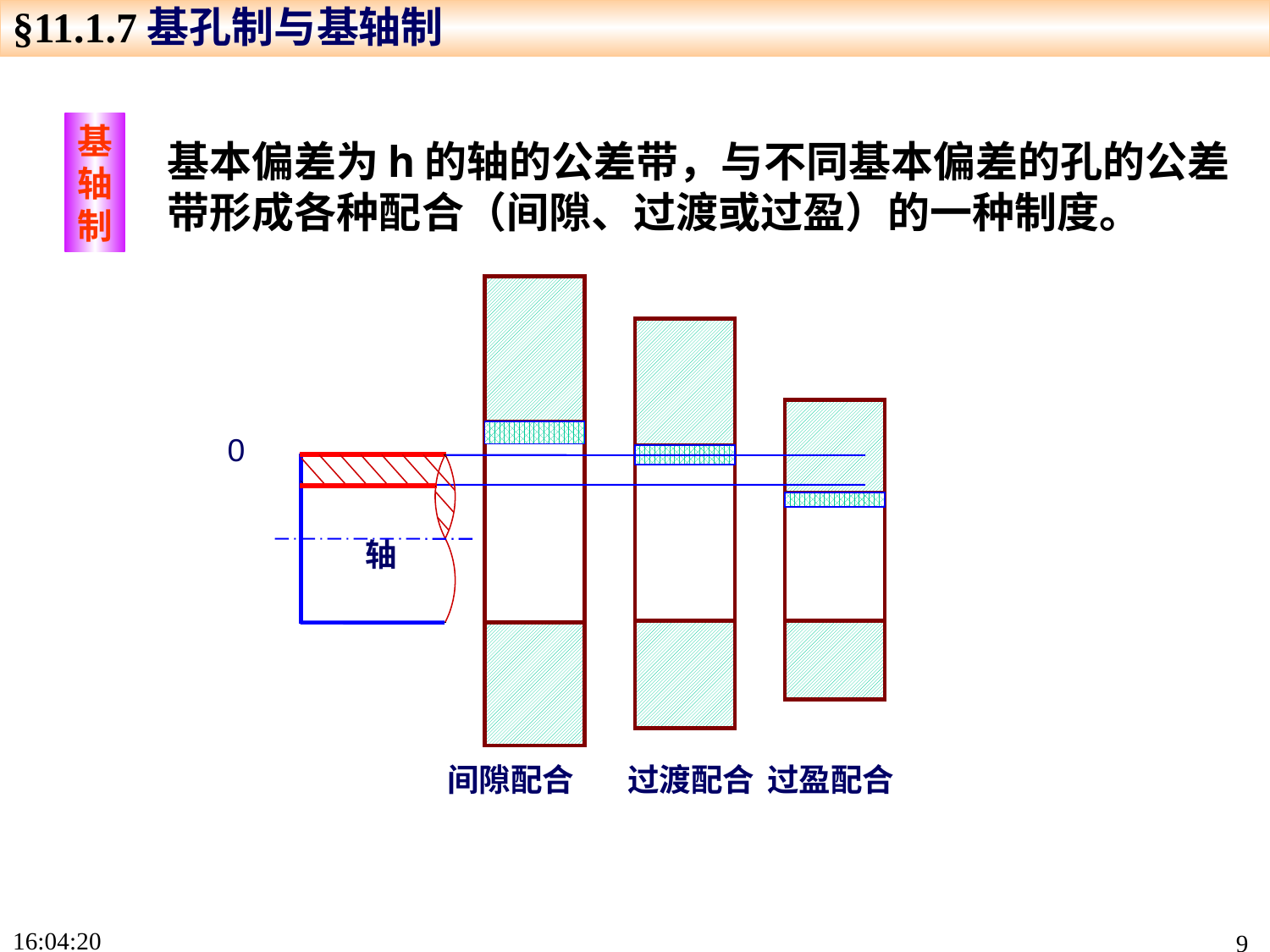

§11.1.7基孔制与基轴制
基轴制
基本偏差为h的轴的公差带，与不同基本偏差的孔的公差带形成各种配合（间隙、过渡或过盈）的一种制度。

间隙配合

过渡配合

过盈配合
0

轴

16:04:20
9